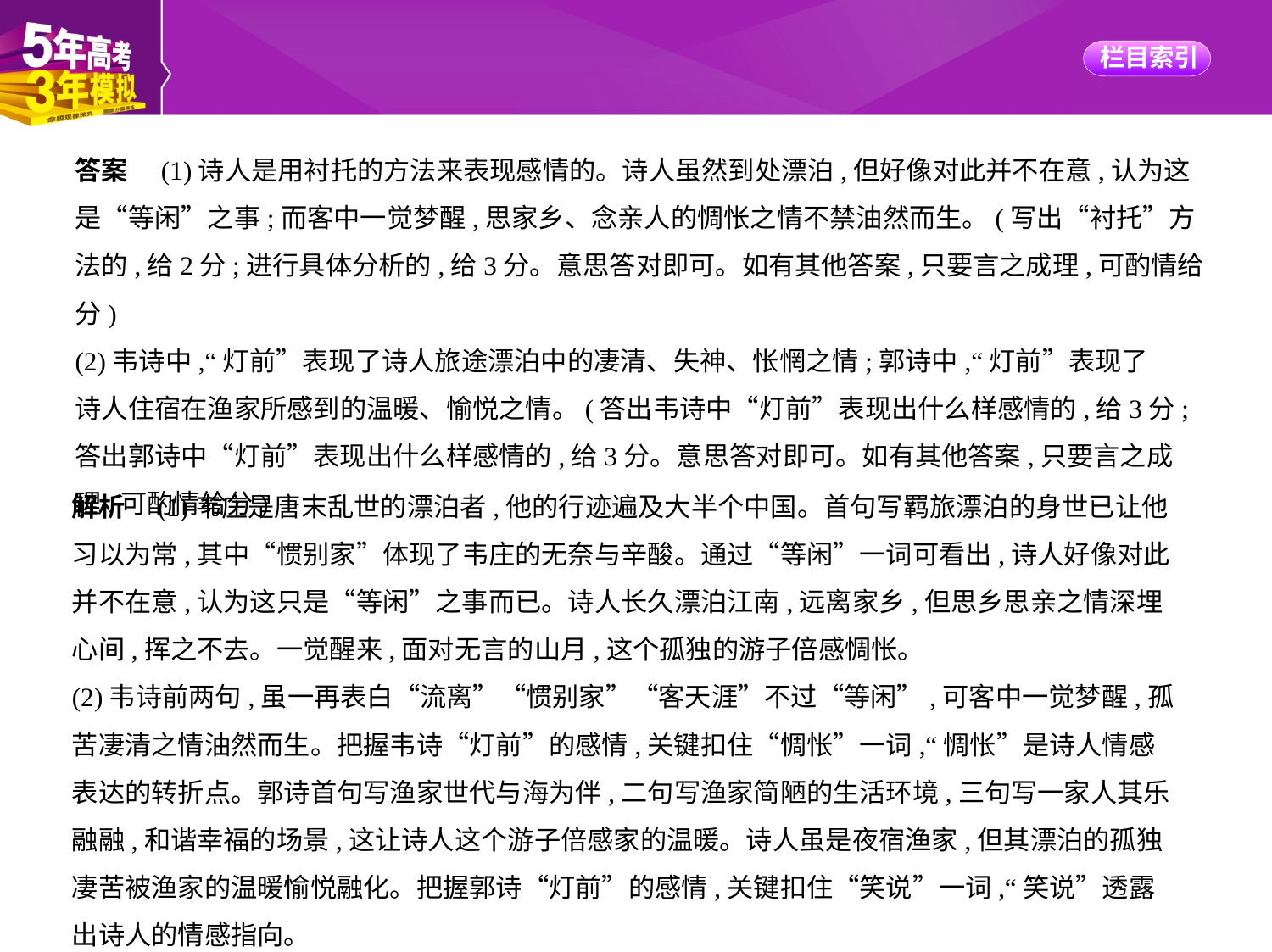

答案　(1)诗人是用衬托的方法来表现感情的。诗人虽然到处漂泊,但好像对此并不在意,认为这是“等闲”之事;而客中一觉梦醒,思家乡、念亲人的惆怅之情不禁油然而生。(写出“衬托”方法的,给2分;进行具体分析的,给3分。意思答对即可。如有其他答案,只要言之成理,可酌情给分)
(2)韦诗中,“灯前”表现了诗人旅途漂泊中的凄清、失神、怅惘之情;郭诗中,“灯前”表现了
诗人住宿在渔家所感到的温暖、愉悦之情。(答出韦诗中“灯前”表现出什么样感情的,给3分;
答出郭诗中“灯前”表现出什么样感情的,给3分。意思答对即可。如有其他答案,只要言之成
理,可酌情给分)
解析　(1)韦庄是唐末乱世的漂泊者,他的行迹遍及大半个中国。首句写羁旅漂泊的身世已让他
习以为常,其中“惯别家”体现了韦庄的无奈与辛酸。通过“等闲”一词可看出,诗人好像对此
并不在意,认为这只是“等闲”之事而已。诗人长久漂泊江南,远离家乡,但思乡思亲之情深埋
心间,挥之不去。一觉醒来,面对无言的山月,这个孤独的游子倍感惆怅。
(2)韦诗前两句,虽一再表白“流离”“惯别家”“客天涯”不过“等闲”,可客中一觉梦醒,孤
苦凄清之情油然而生。把握韦诗“灯前”的感情,关键扣住“惆怅”一词,“惆怅”是诗人情感
表达的转折点。郭诗首句写渔家世代与海为伴,二句写渔家简陋的生活环境,三句写一家人其乐
融融,和谐幸福的场景,这让诗人这个游子倍感家的温暖。诗人虽是夜宿渔家,但其漂泊的孤独
凄苦被渔家的温暖愉悦融化。把握郭诗“灯前”的感情,关键扣住“笑说”一词,“笑说”透露
出诗人的情感指向。